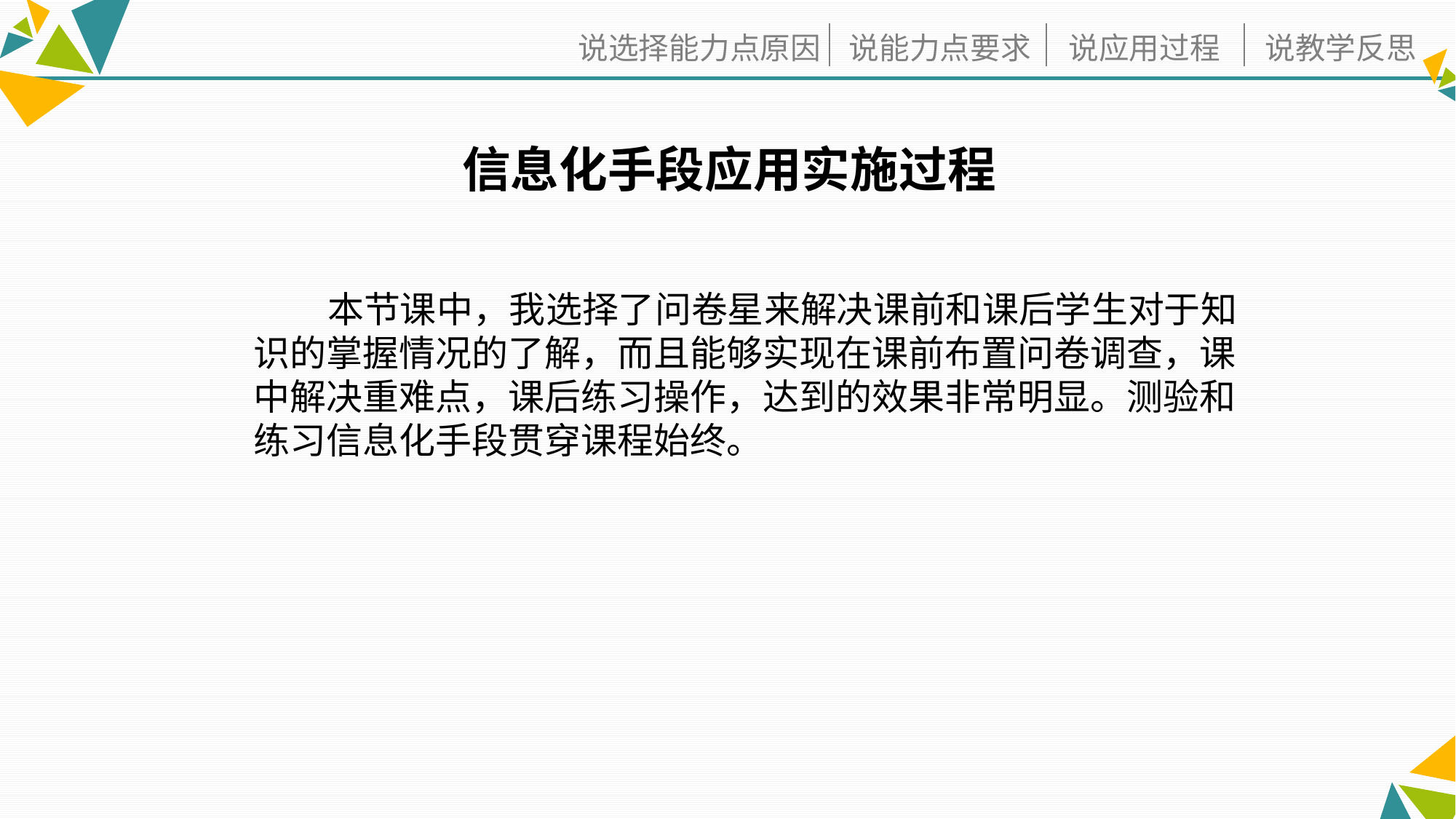

信息化手段应用实施过程
        本节课中，我选择了问卷星来解决课前和课后学生对于知识的掌握情况的了解，而且能够实现在课前布置问卷调查，课中解决重难点，课后练习操作，达到的效果非常明显。测验和练习信息化手段贯穿课程始终。